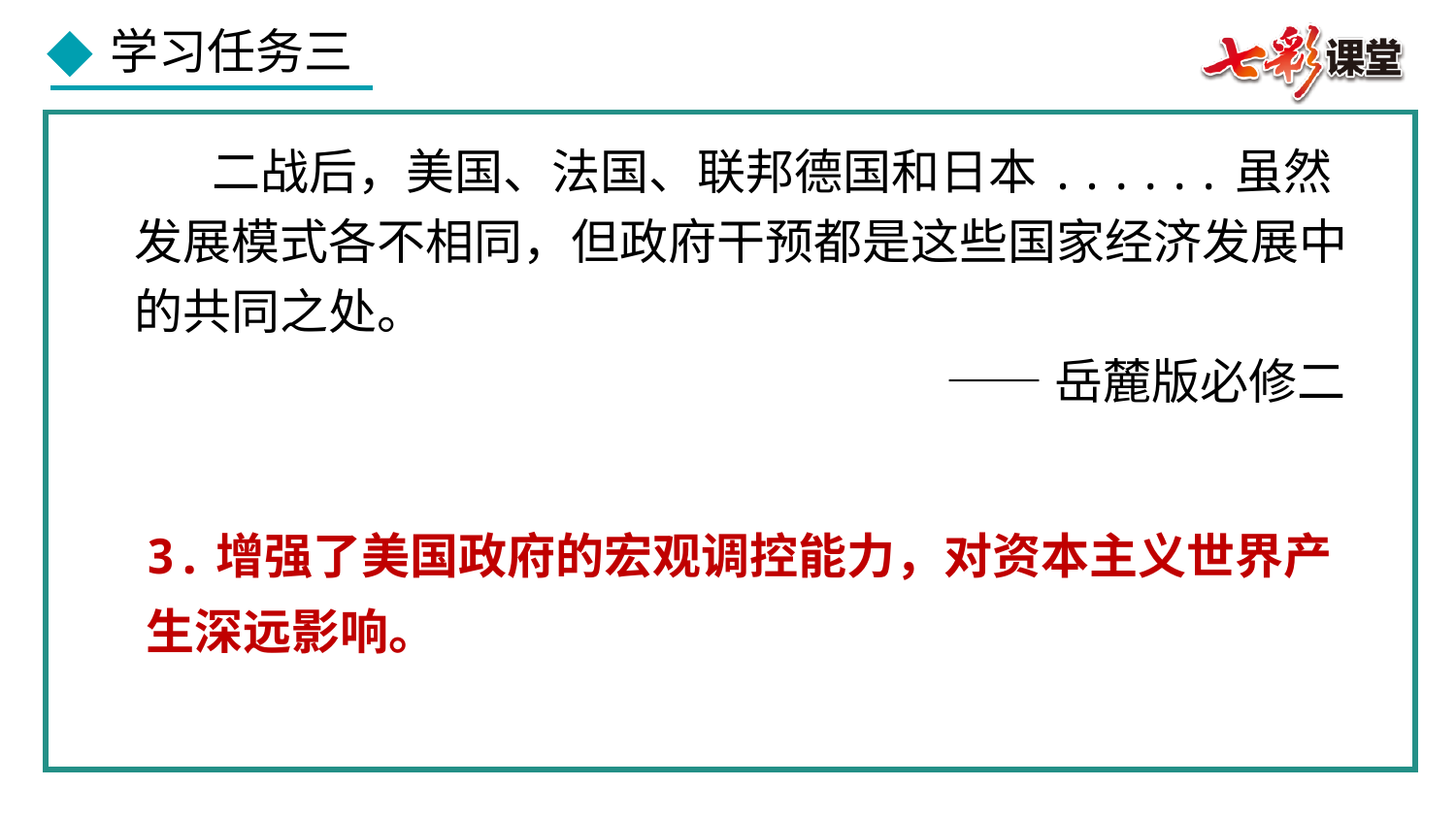

二战后，美国、法国、联邦德国和日本......虽然发展模式各不相同，但政府干预都是这些国家经济发展中的共同之处。
——岳麓版必修二
3.增强了美国政府的宏观调控能力，对资本主义世界产生深远影响。